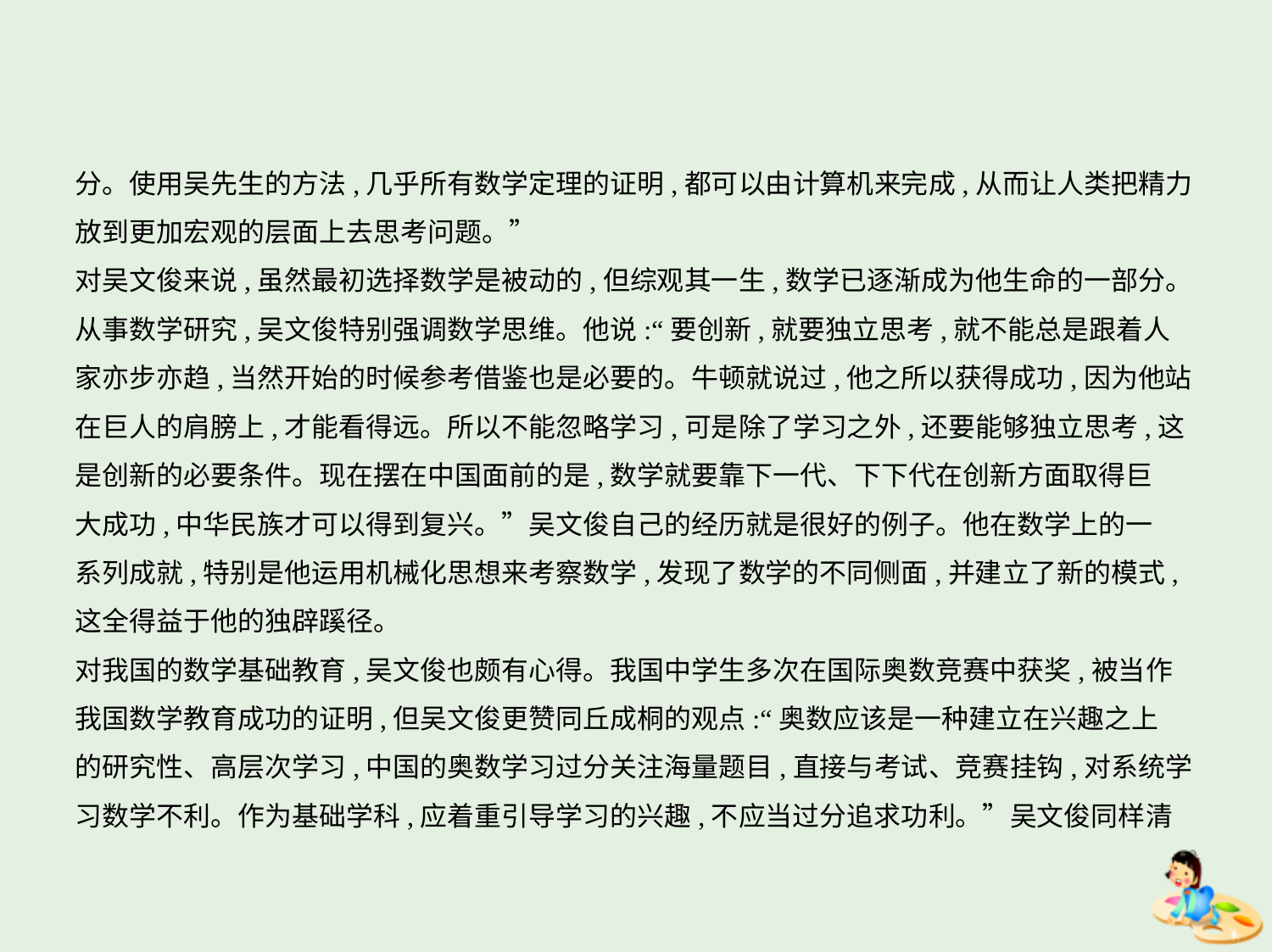

分。使用吴先生的方法,几乎所有数学定理的证明,都可以由计算机来完成,从而让人类把精力
放到更加宏观的层面上去思考问题。”
对吴文俊来说,虽然最初选择数学是被动的,但综观其一生,数学已逐渐成为他生命的一部分。
从事数学研究,吴文俊特别强调数学思维。他说:“要创新,就要独立思考,就不能总是跟着人
家亦步亦趋,当然开始的时候参考借鉴也是必要的。牛顿就说过,他之所以获得成功,因为他站
在巨人的肩膀上,才能看得远。所以不能忽略学习,可是除了学习之外,还要能够独立思考,这
是创新的必要条件。现在摆在中国面前的是,数学就要靠下一代、下下代在创新方面取得巨
大成功,中华民族才可以得到复兴。”吴文俊自己的经历就是很好的例子。他在数学上的一
系列成就,特别是他运用机械化思想来考察数学,发现了数学的不同侧面,并建立了新的模式,
这全得益于他的独辟蹊径。
对我国的数学基础教育,吴文俊也颇有心得。我国中学生多次在国际奥数竞赛中获奖,被当作
我国数学教育成功的证明,但吴文俊更赞同丘成桐的观点:“奥数应该是一种建立在兴趣之上
的研究性、高层次学习,中国的奥数学习过分关注海量题目,直接与考试、竞赛挂钩,对系统学
习数学不利。作为基础学科,应着重引导学习的兴趣,不应当过分追求功利。”吴文俊同样清